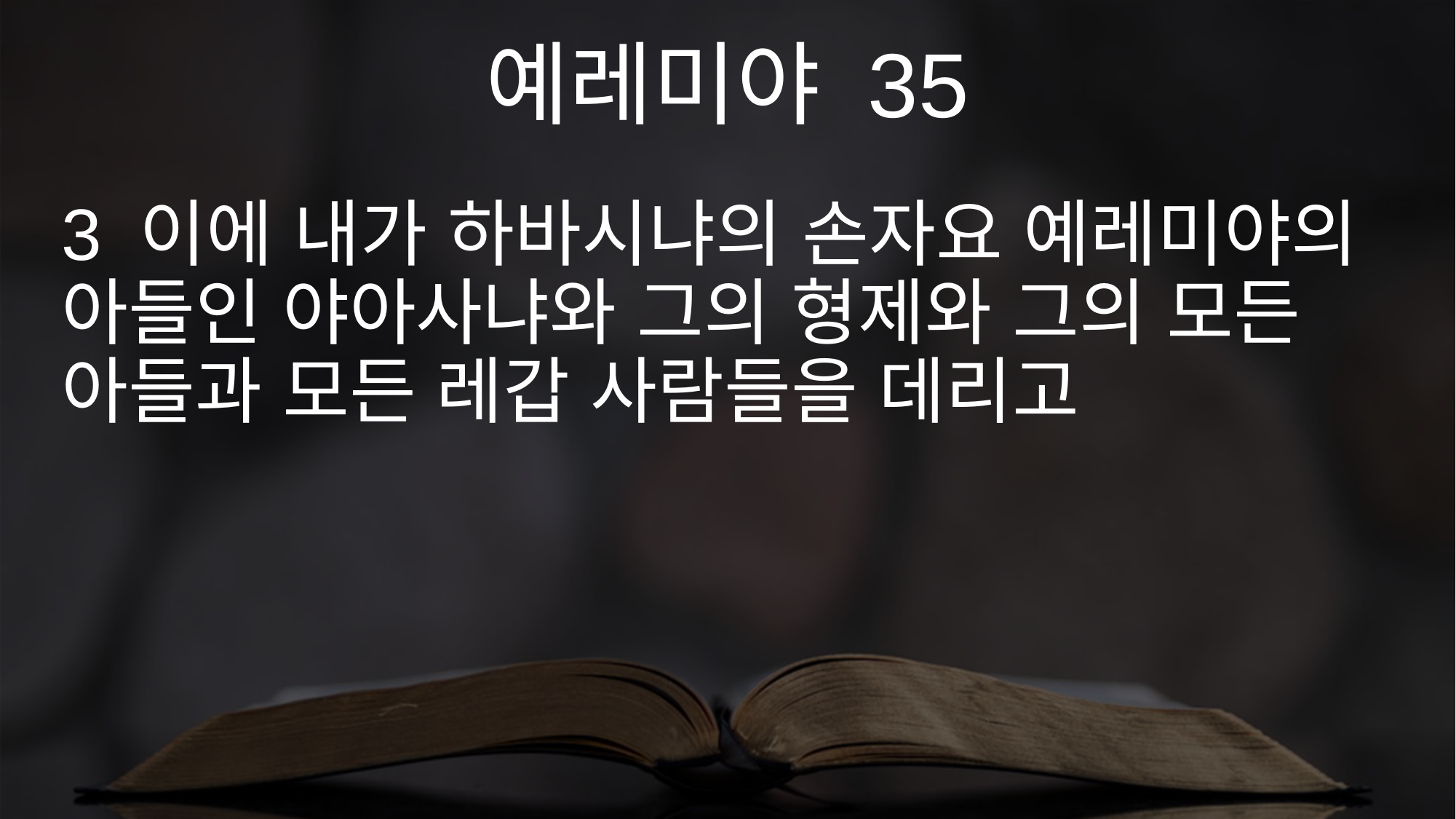

예레미야 35
3 이에 내가 하바시냐의 손자요 예레미야의 아들인 야아사냐와 그의 형제와 그의 모든 아들과 모든 레갑 사람들을 데리고